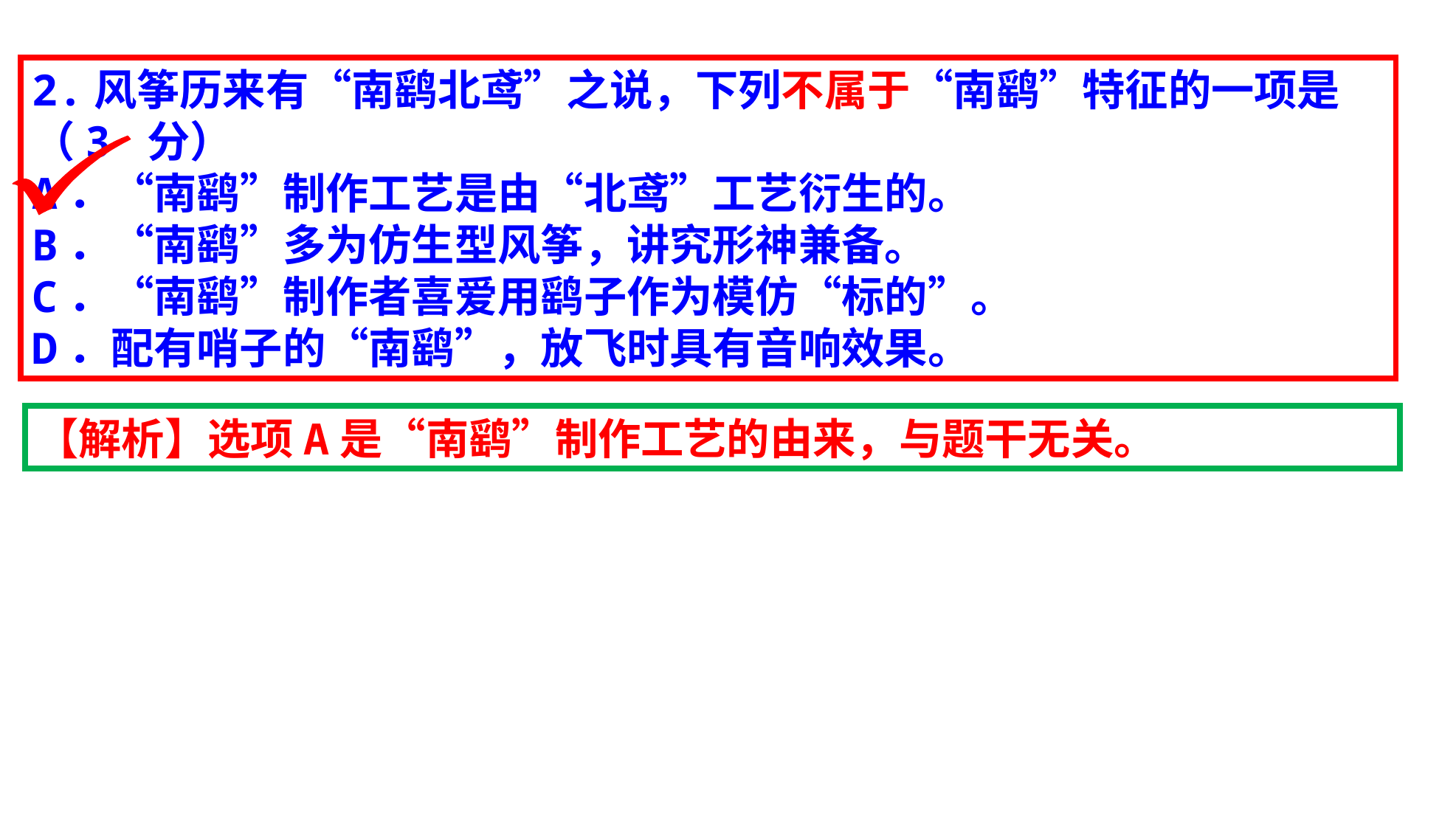

2.风筝历来有“南鹞北鸢”之说，下列不属于“南鹞”特征的一项是（3 分）
A．“南鹞”制作工艺是由“北鸢”工艺衍生的。
B．“南鹞”多为仿生型风筝，讲究形神兼备。
C．“南鹞”制作者喜爱用鹞子作为模仿“标的”。
D．配有哨子的“南鹞”，放飞时具有音响效果。

【解析】选项A是“南鹞”制作工艺的由来，与题干无关。